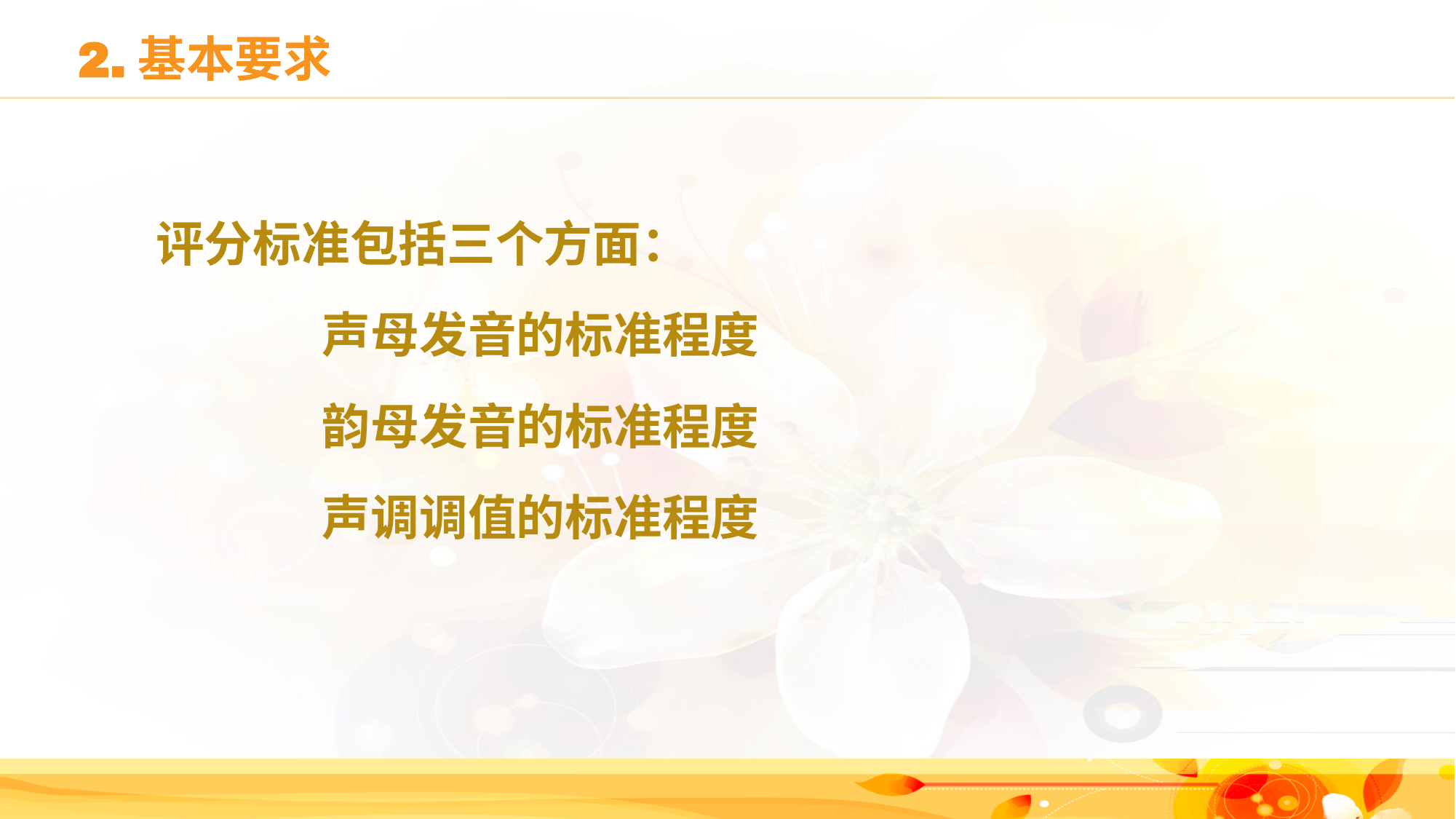

# 2.基本要求
      评分标准包括三个方面：
                     声母发音的标准程度
                     韵母发音的标准程度
                     声调调值的标准程度